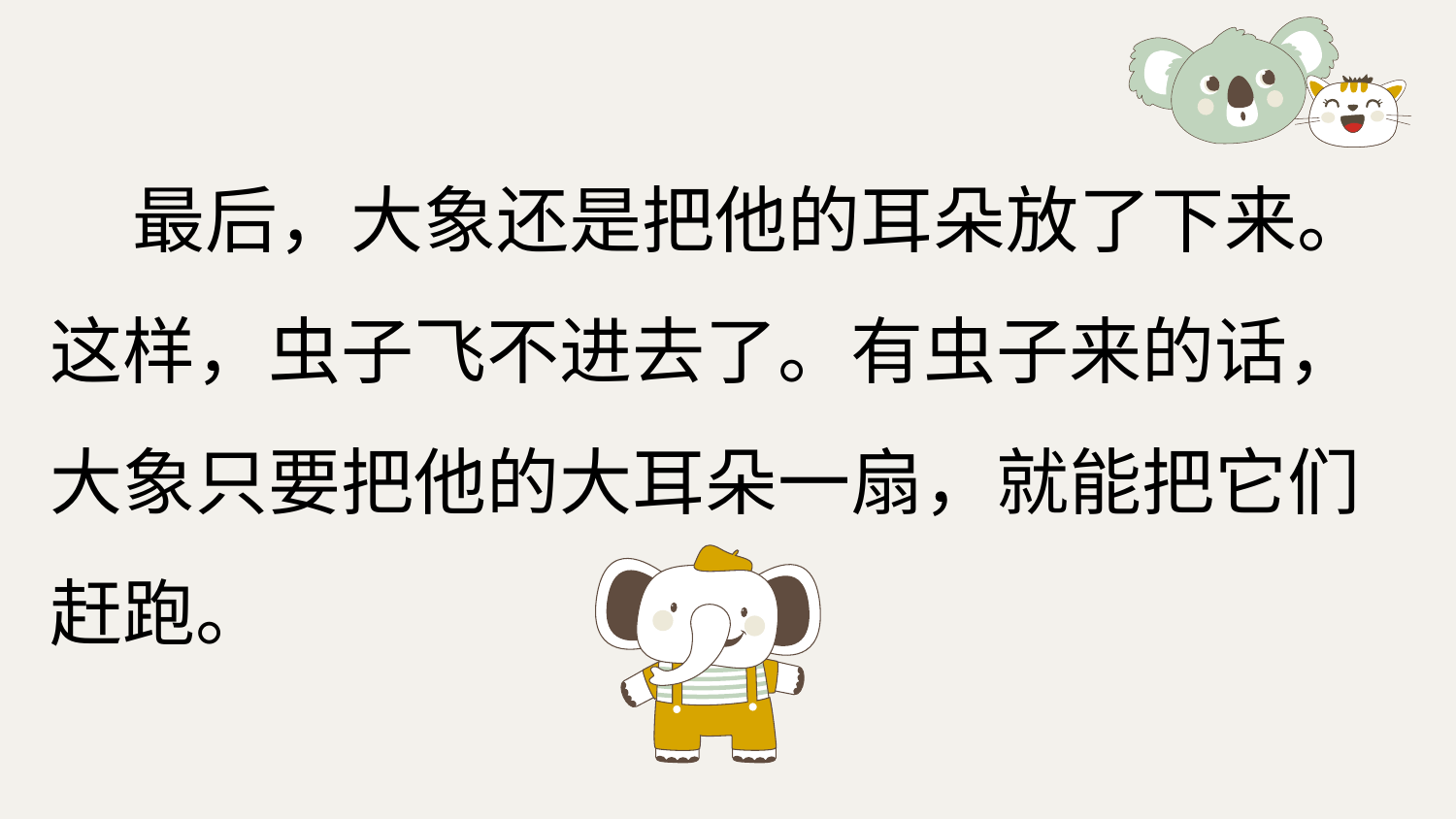

最后，大象还是把他的耳朵放了下来。这样，虫子飞不进去了。有虫子来的话，大象只要把他的大耳朵一扇，就能把它们赶跑。